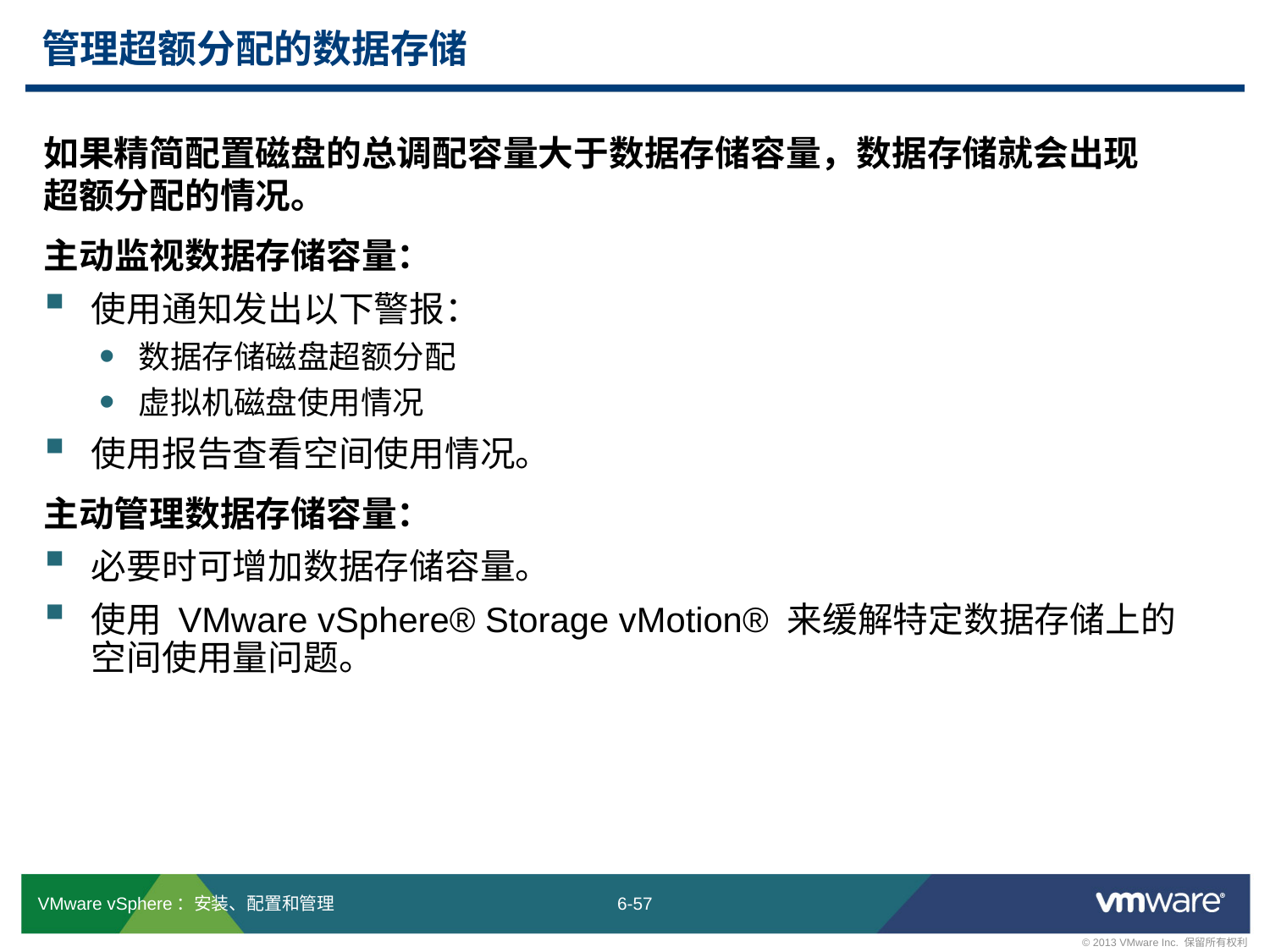

# 管理超额分配的数据存储
如果精简配置磁盘的总调配容量大于数据存储容量，数据存储就会出现
超额分配的情况。
主动监视数据存储容量：
使用通知发出以下警报：
数据存储磁盘超额分配
虚拟机磁盘使用情况
使用报告查看空间使用情况。
主动管理数据存储容量：
必要时可增加数据存储容量。
使用 VMware vSphere® Storage vMotion® 来缓解特定数据存储上的
空间使用量问题。